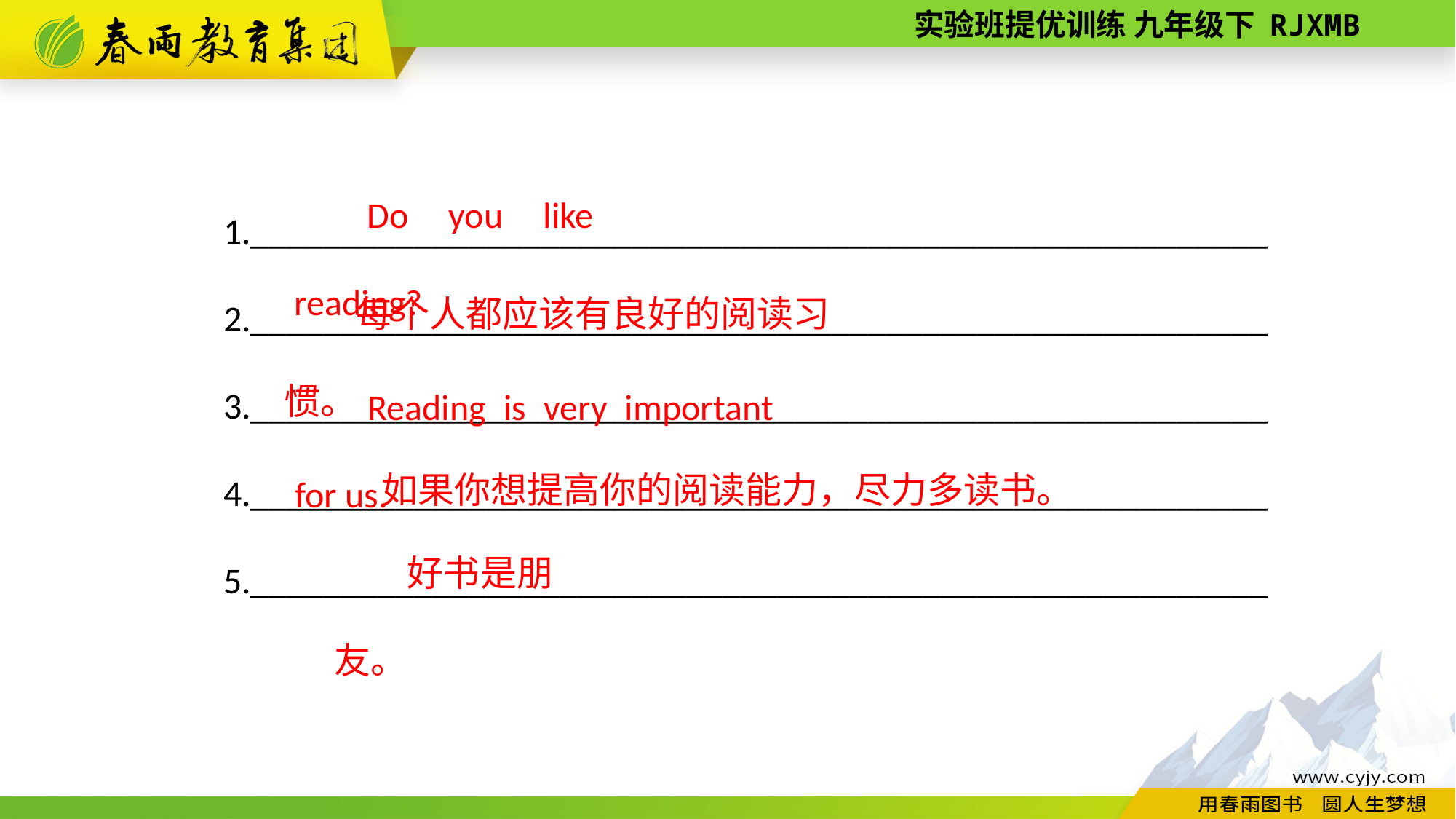

Do you like reading?
1.________________________________________________________
2.________________________________________________________
3.________________________________________________________
4.________________________________________________________
5.________________________________________________________
每个人都应该有良好的阅读习惯。
Reading is very important for us.
如果你想提高你的阅读能力，尽力多读书。
好书是朋友。